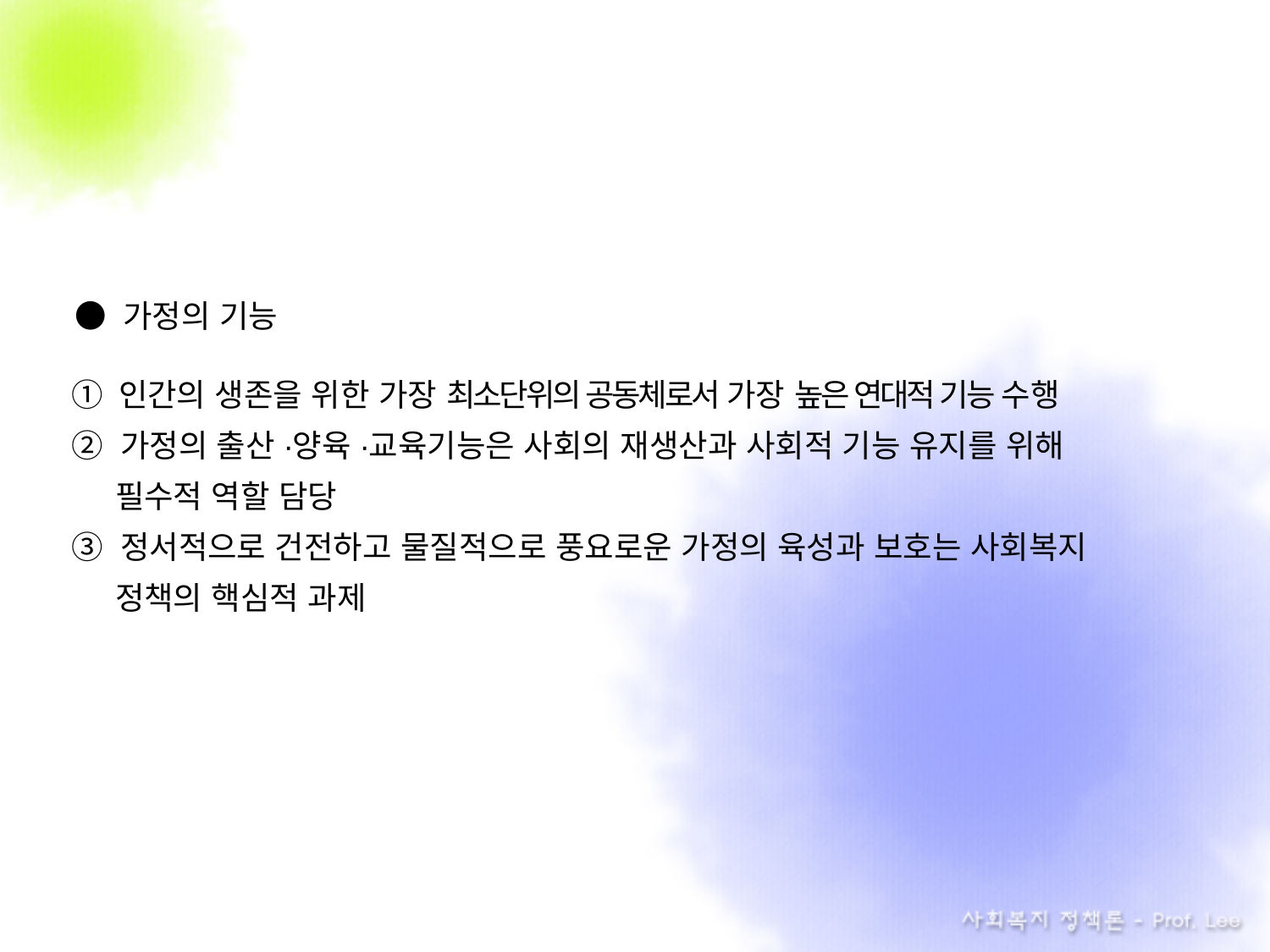

● 가정의 기능
① 인간의 생존을 위한 가장 최소단위의 공동체로서 가장 높은 연대적 기능 수행
② 가정의 출산 ∙양육 ∙교육기능은 사회의 재생산과 사회적 기능 유지를 위해
    필수적 역할 담당
③ 정서적으로 건전하고 물질적으로 풍요로운 가정의 육성과 보호는 사회복지
    정책의 핵심적 과제